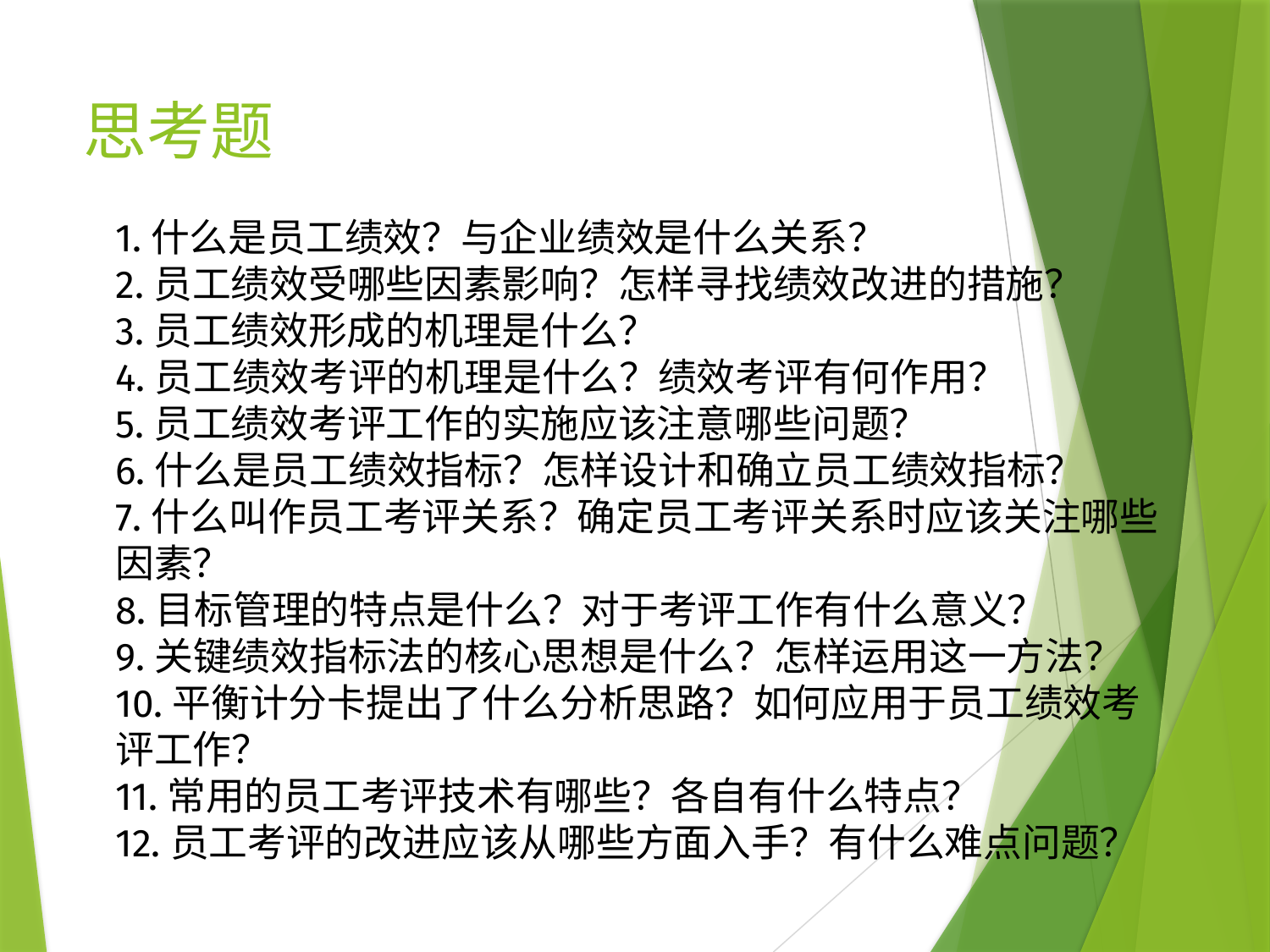

# 思考题
1.什么是员工绩效？与企业绩效是什么关系？
2.员工绩效受哪些因素影响？怎样寻找绩效改进的措施？
3.员工绩效形成的机理是什么？
4.员工绩效考评的机理是什么？绩效考评有何作用？
5.员工绩效考评工作的实施应该注意哪些问题？
6.什么是员工绩效指标？怎样设计和确立员工绩效指标？
7.什么叫作员工考评关系？确定员工考评关系时应该关注哪些因素？
8.目标管理的特点是什么？对于考评工作有什么意义？
9.关键绩效指标法的核心思想是什么？怎样运用这一方法？
10.平衡计分卡提出了什么分析思路？如何应用于员工绩效考评工作？
11.常用的员工考评技术有哪些？各自有什么特点？
12.员工考评的改进应该从哪些方面入手？有什么难点问题？